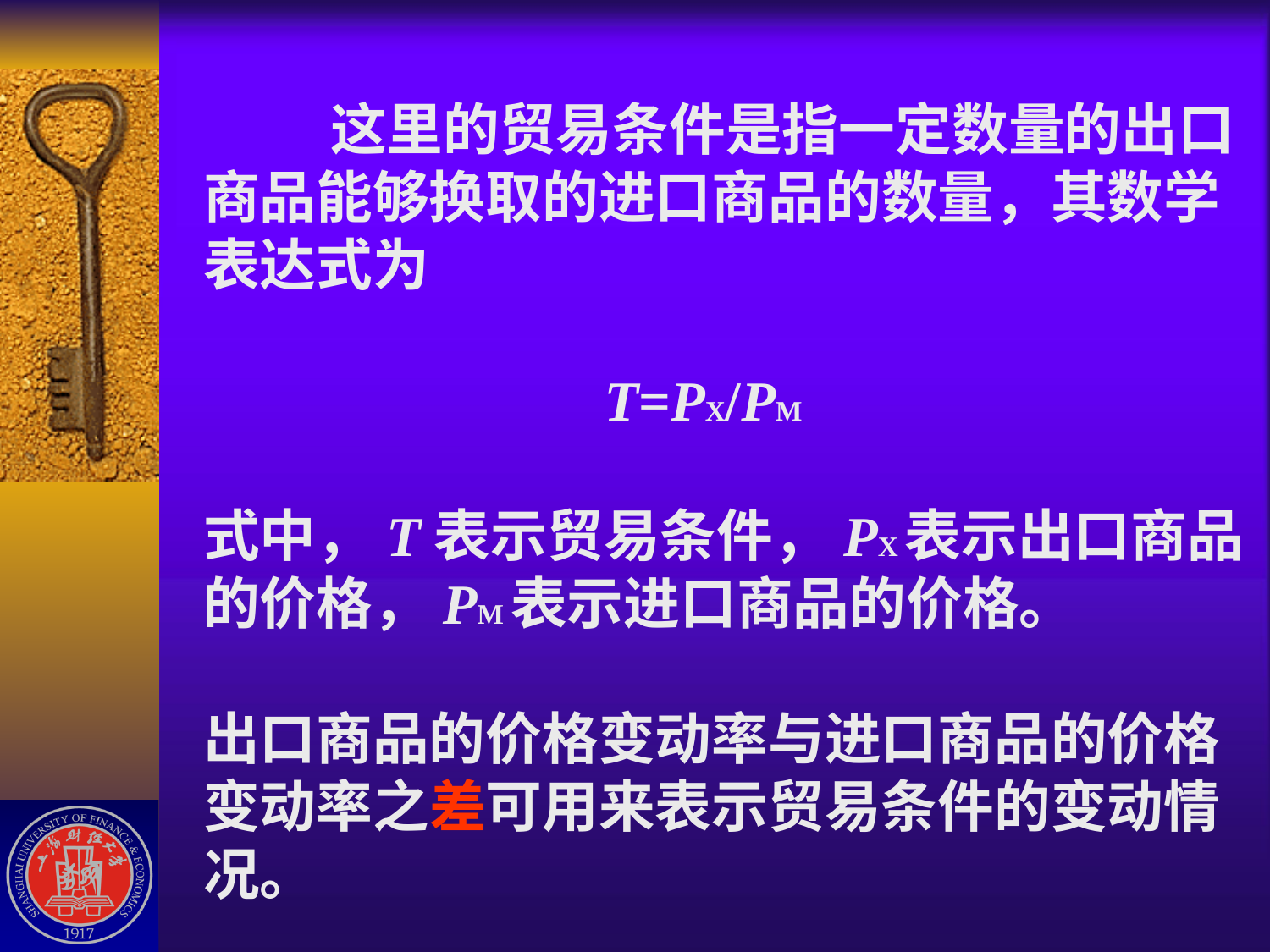

# 这里的贸易条件是指一定数量的出口商品能够换取的进口商品的数量，其数学表达式为 T=PX/PM 式中，T表示贸易条件，PX表示出口商品的价格，PM表示进口商品的价格。 出口商品的价格变动率与进口商品的价格变动率之差可用来表示贸易条件的变动情况。